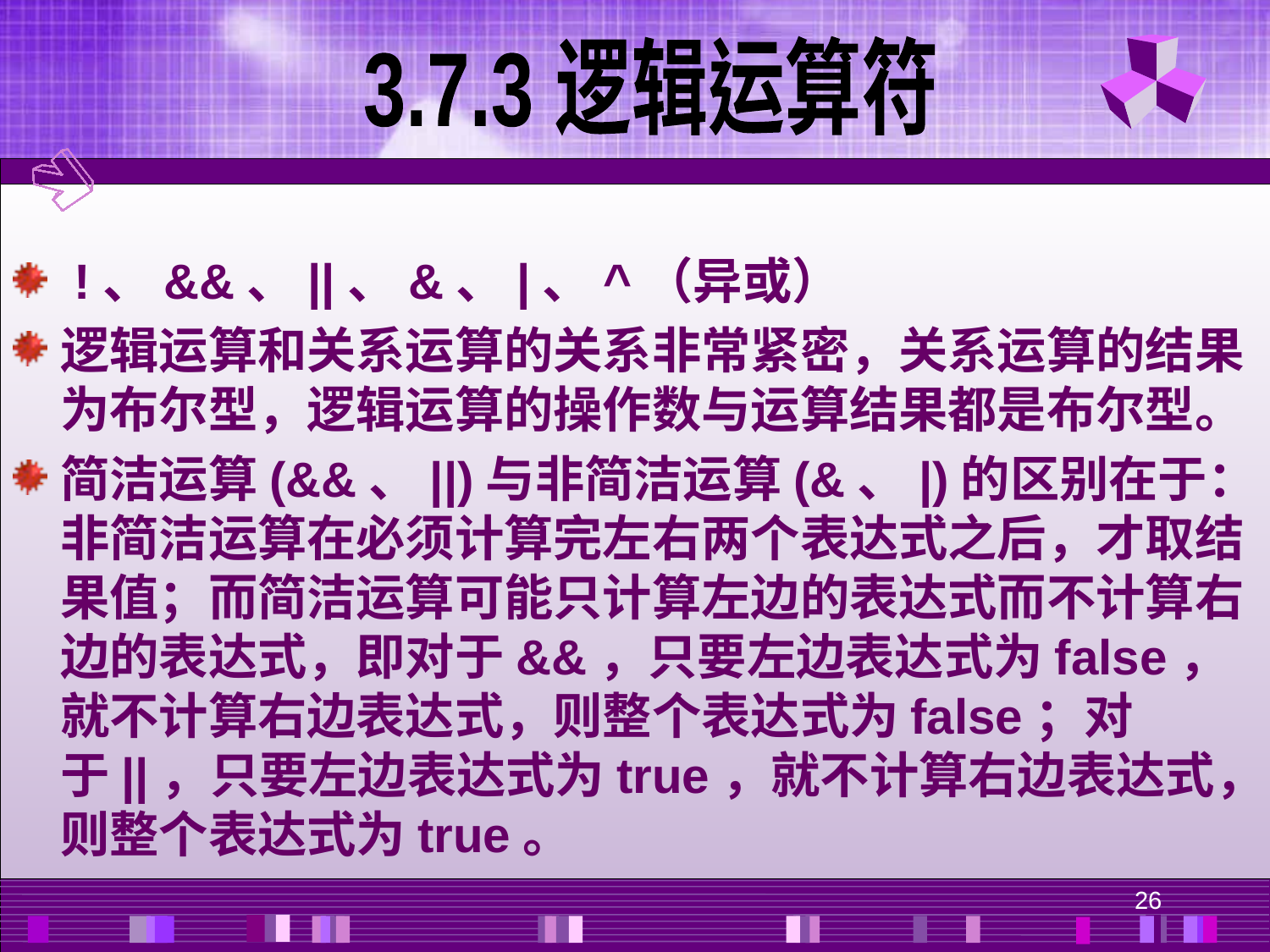

3.7.3 逻辑运算符

 !、&&、||、&、|、^（异或）
逻辑运算和关系运算的关系非常紧密，关系运算的结果为布尔型，逻辑运算的操作数与运算结果都是布尔型。
简洁运算(&&、||)与非简洁运算(&、|)的区别在于：非简洁运算在必须计算完左右两个表达式之后，才取结果值；而简洁运算可能只计算左边的表达式而不计算右边的表达式，即对于&&，只要左边表达式为false，就不计算右边表达式，则整个表达式为false；对于||，只要左边表达式为true，就不计算右边表达式，则整个表达式为true。

26